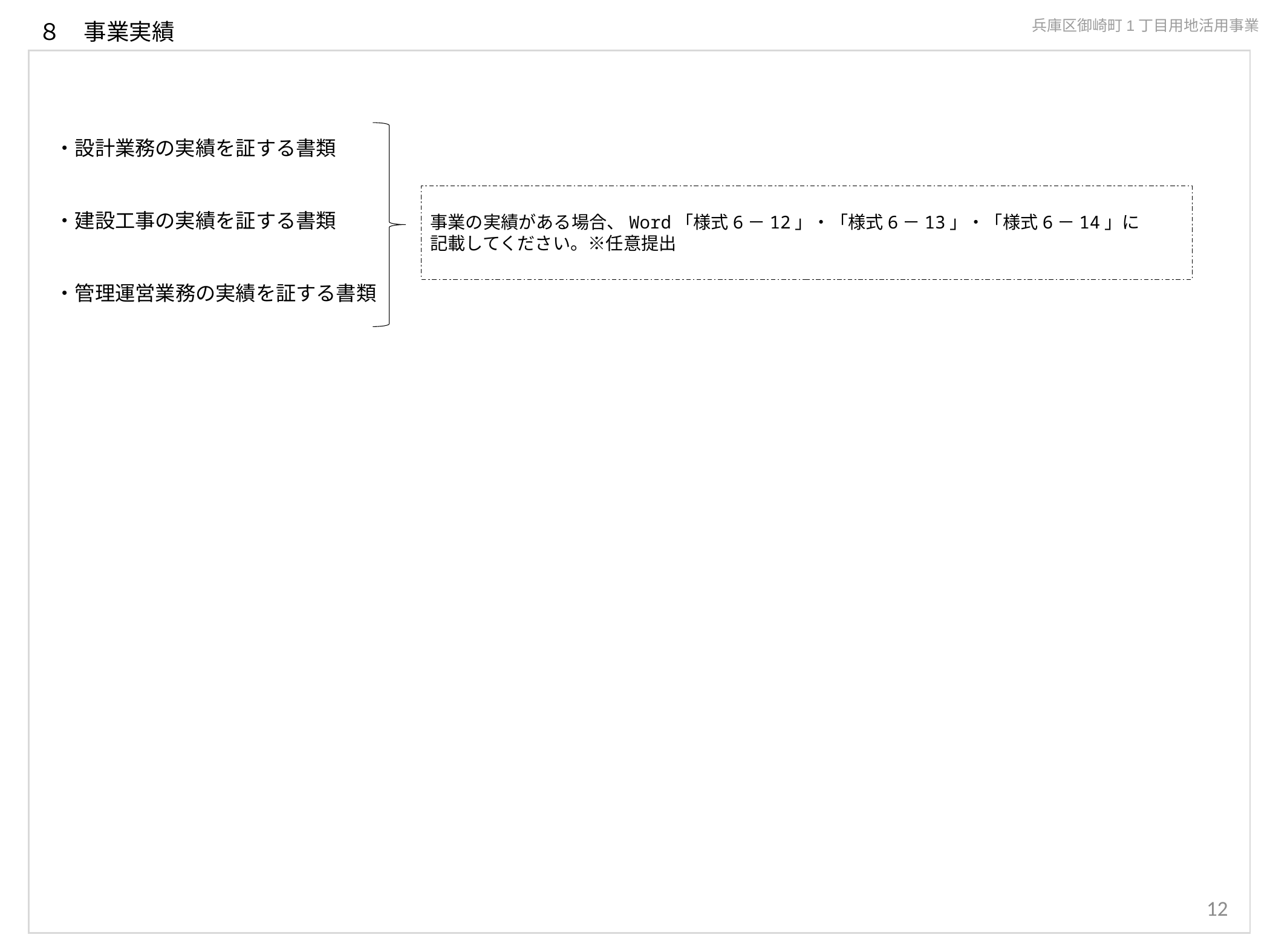

兵庫区御崎町1丁目用地活用事業
８　事業実績

・設計業務の実績を証する書類

・建設工事の実績を証する書類

・管理運営業務の実績を証する書類

事業の実績がある場合、Word「様式6－12」・「様式6－13」・「様式6－14」に
記載してください。※任意提出

12